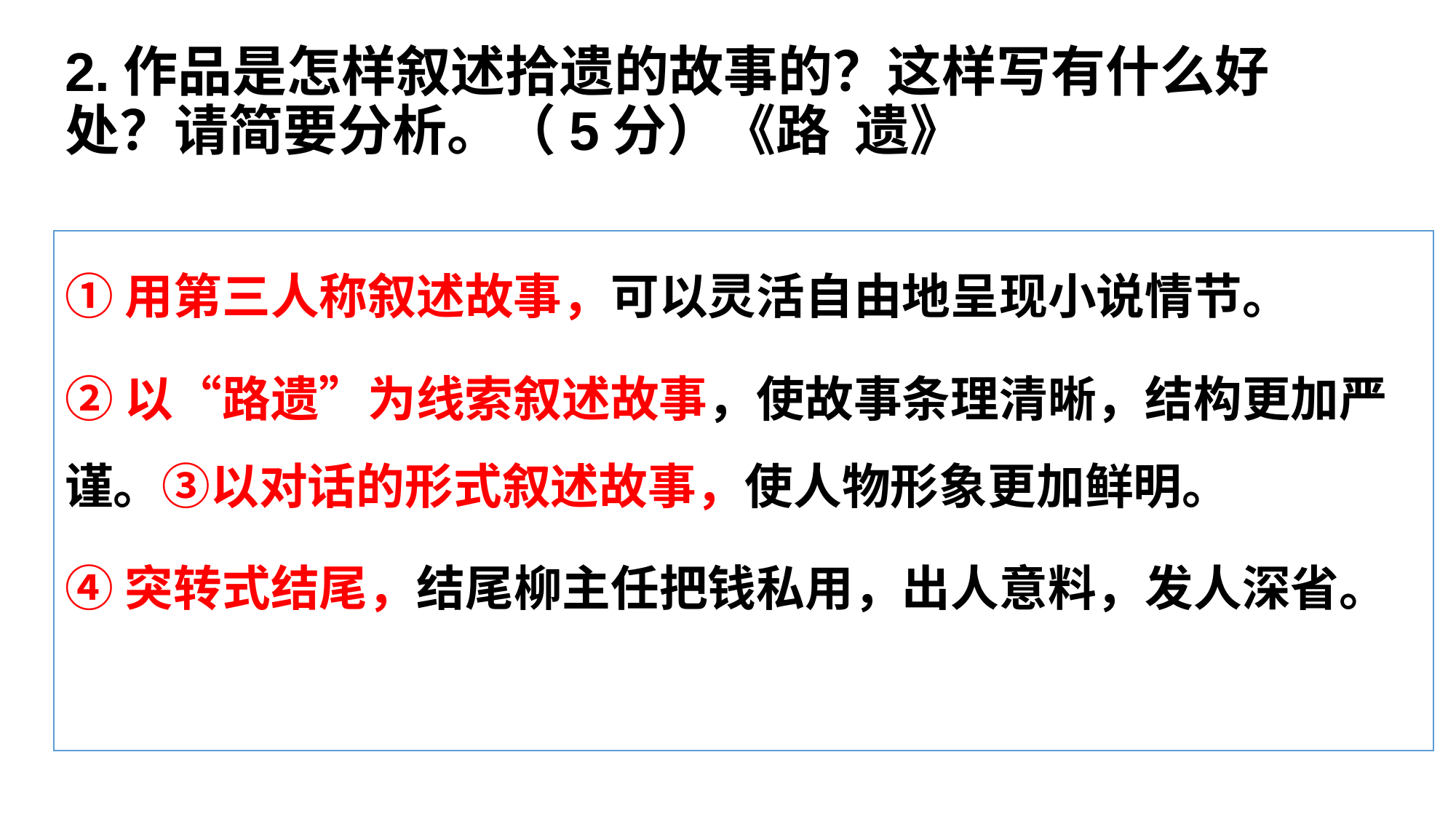

# 2.作品是怎样叙述拾遗的故事的？这样写有什么好处？请简要分析。（5分）《路  遗》
①用第三人称叙述故事，可以灵活自由地呈现小说情节。
②以“路遗”为线索叙述故事，使故事条理清晰，结构更加严谨。③以对话的形式叙述故事，使人物形象更加鲜明。
④突转式结尾，结尾柳主任把钱私用，出人意料，发人深省。